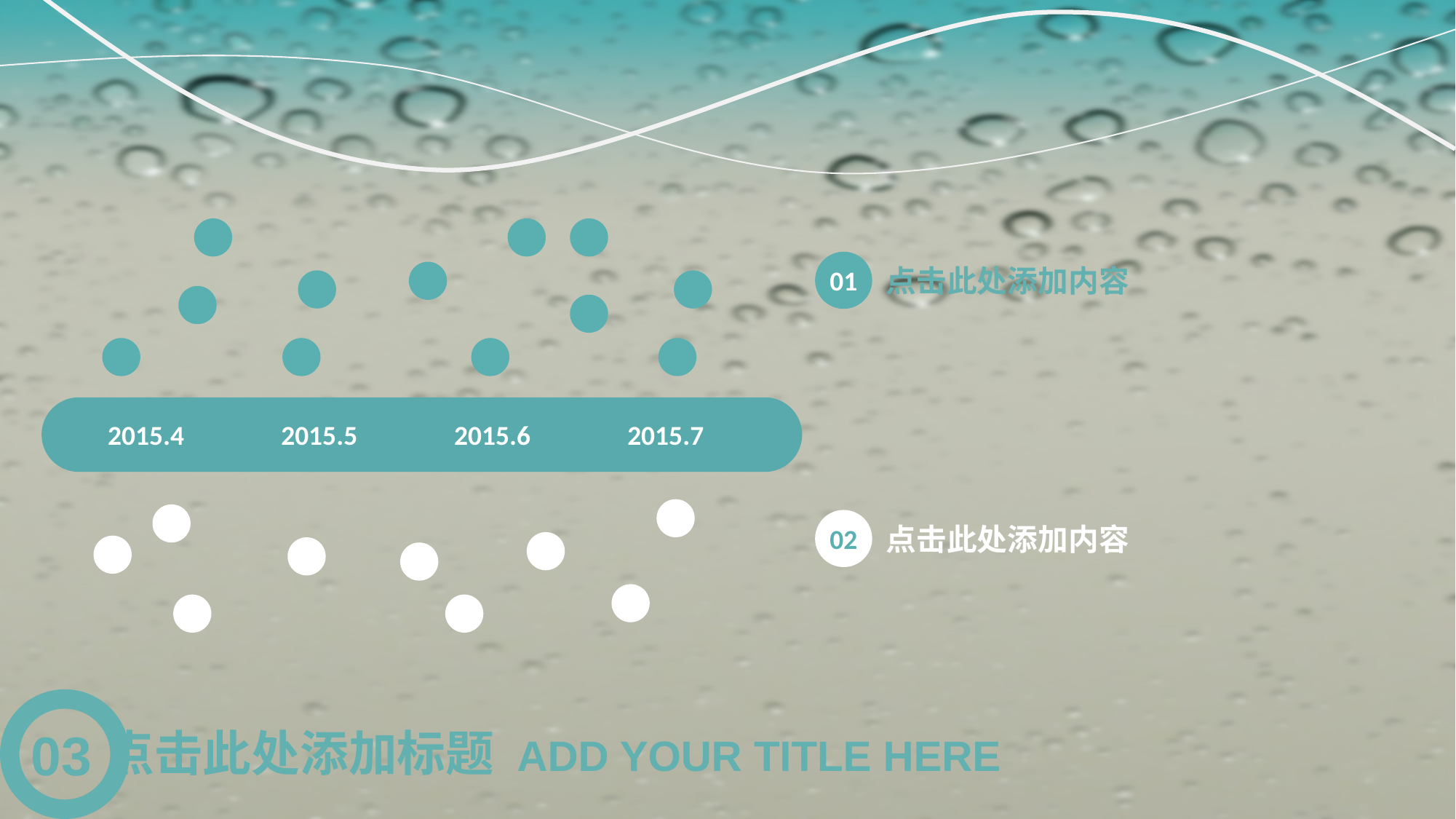

01
点击此处添加内容

2015.4
2015.5
2015.6
2015.7

02
点击此处添加内容

03
点击此处添加标题 ADD YOUR TITLE HERE